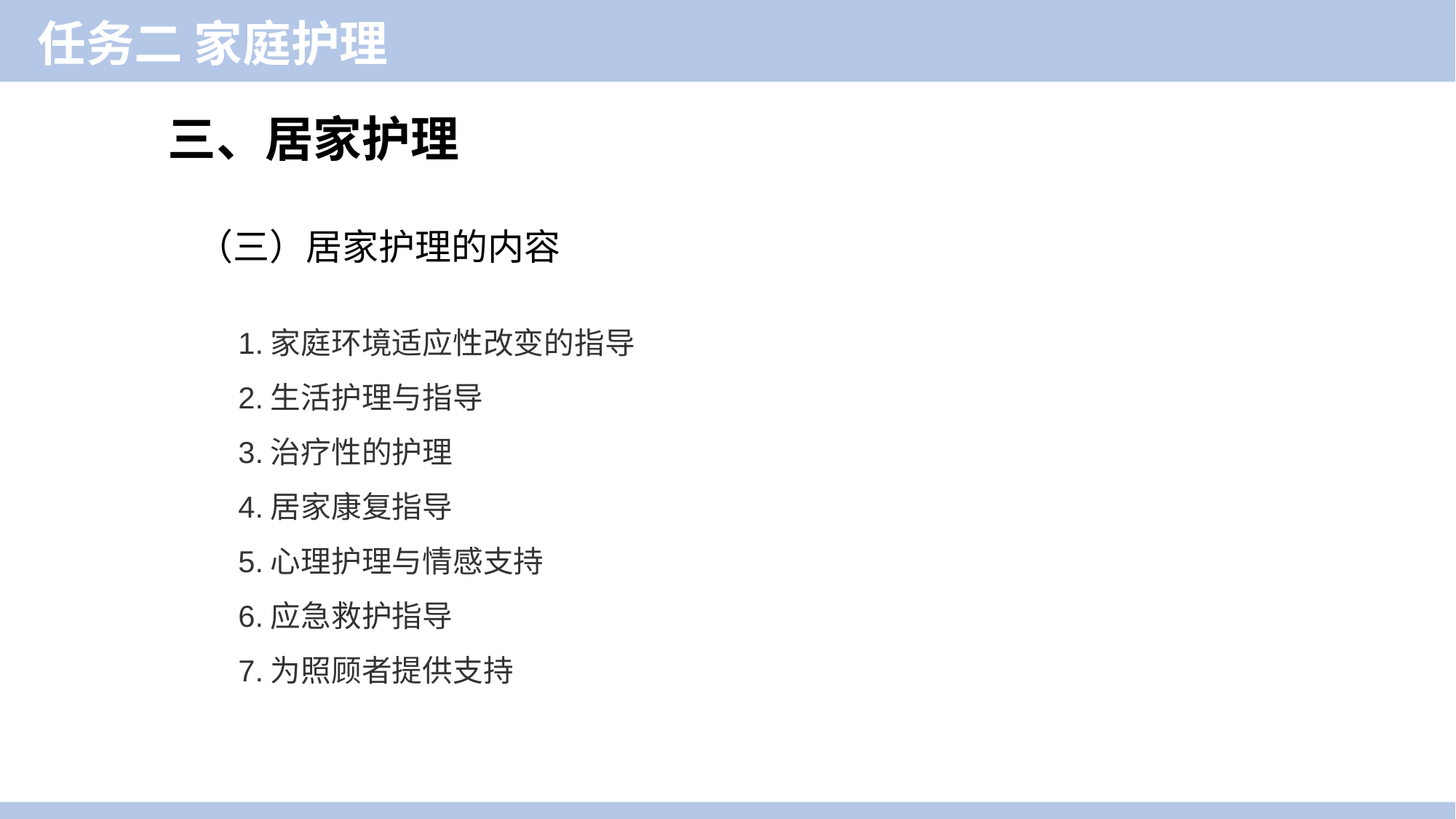

任务二 家庭护理
三、居家护理
（三）居家护理的内容
1.家庭环境适应性改变的指导
2.生活护理与指导
3.治疗性的护理
4.居家康复指导
5.心理护理与情感支持
6.应急救护指导
7.为照顾者提供支持